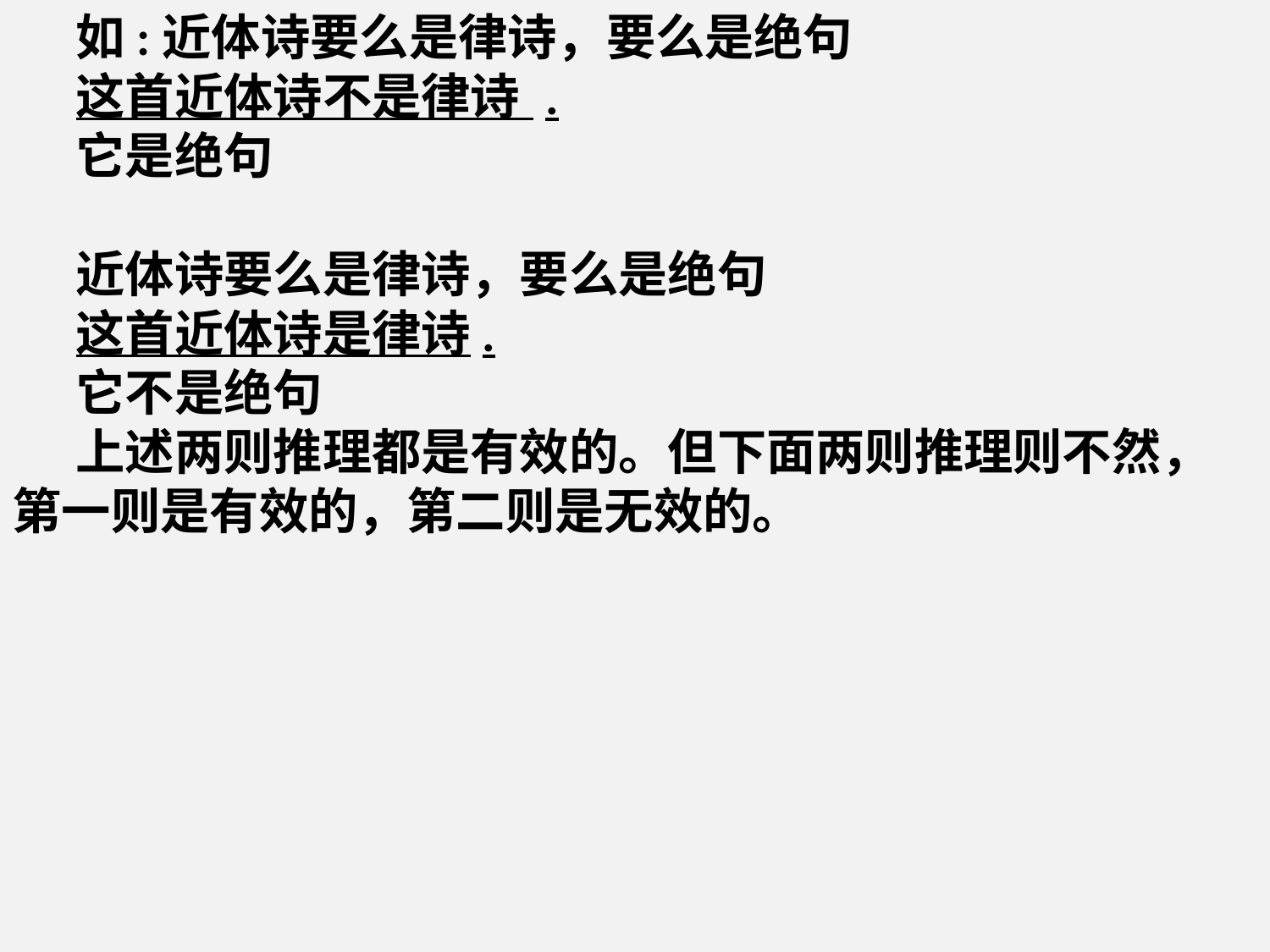

如:近体诗要么是律诗，要么是绝句
这首近体诗不是律诗 .
它是绝句

近体诗要么是律诗，要么是绝句
这首近体诗是律诗.
它不是绝句
上述两则推理都是有效的。但下面两则推理则不然，第一则是有效的，第二则是无效的。